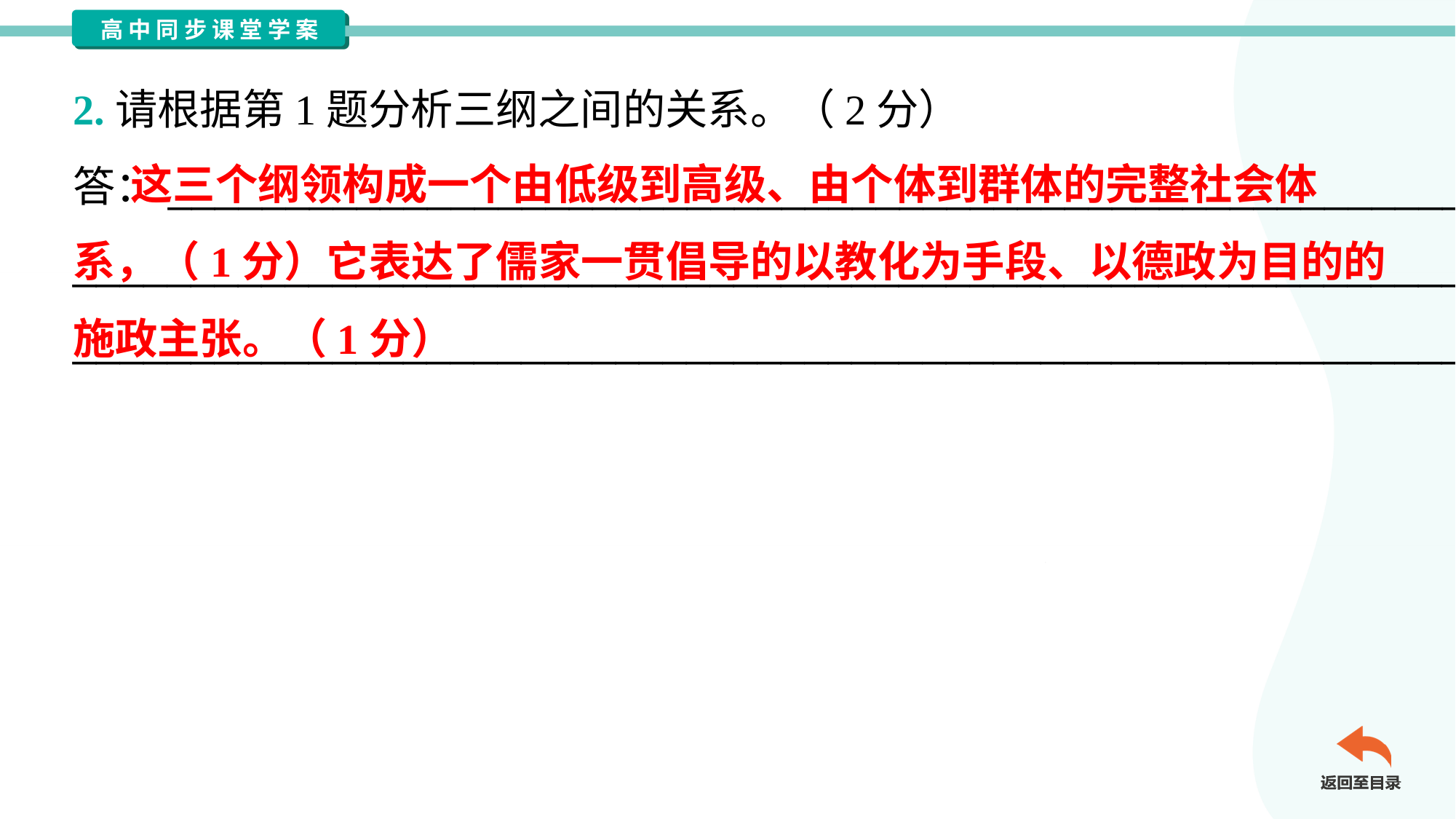

2.请根据第1题分析三纲之间的关系。（2分）
答：_________________________________________________________
_____________________________________________________________
_____________________________________________________________
     这三个纲领构成一个由低级到高级、由个体到群体的完整社会体
系，（1分）它表达了儒家一贯倡导的以教化为手段、以德政为目的的
施政主张。（1分）